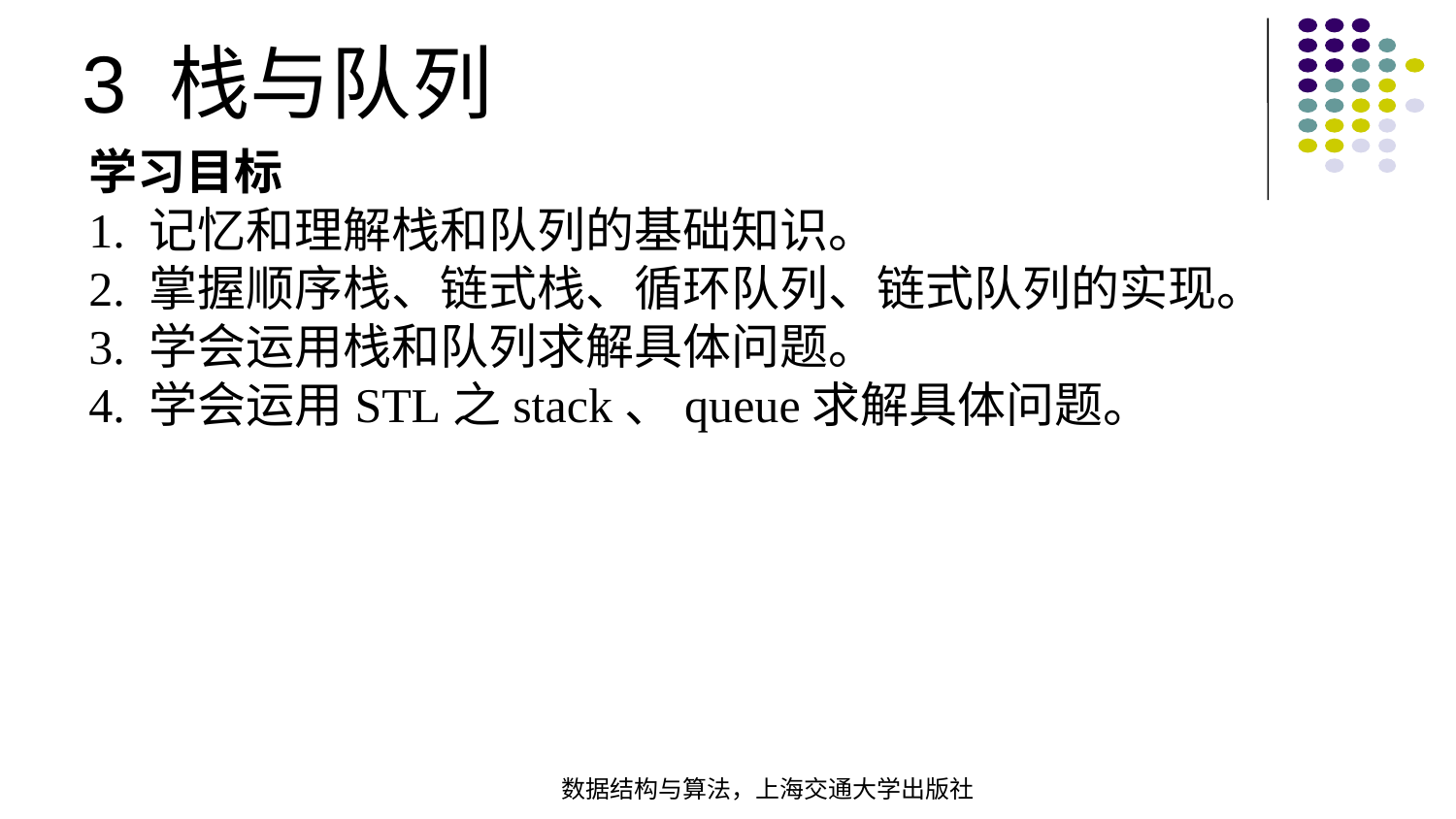

3 栈与队列
学习目标
1. 记忆和理解栈和队列的基础知识。
2. 掌握顺序栈、链式栈、循环队列、链式队列的实现。
3. 学会运用栈和队列求解具体问题。
4. 学会运用STL之stack、queue求解具体问题。